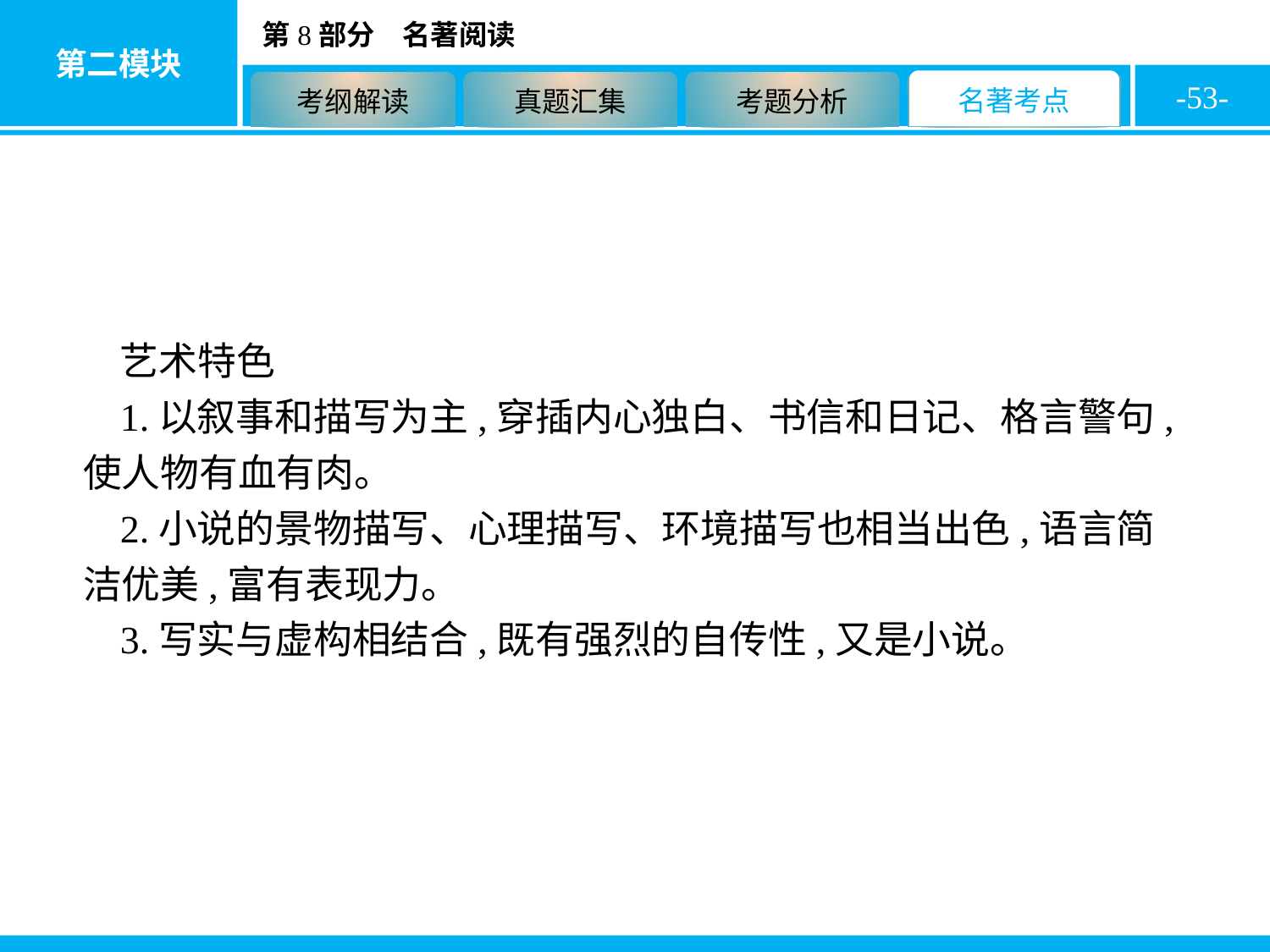

-53-
艺术特色
1.以叙事和描写为主,穿插内心独白、书信和日记、格言警句,使人物有血有肉。
2.小说的景物描写、心理描写、环境描写也相当出色,语言简洁优美,富有表现力。
3.写实与虚构相结合,既有强烈的自传性,又是小说。